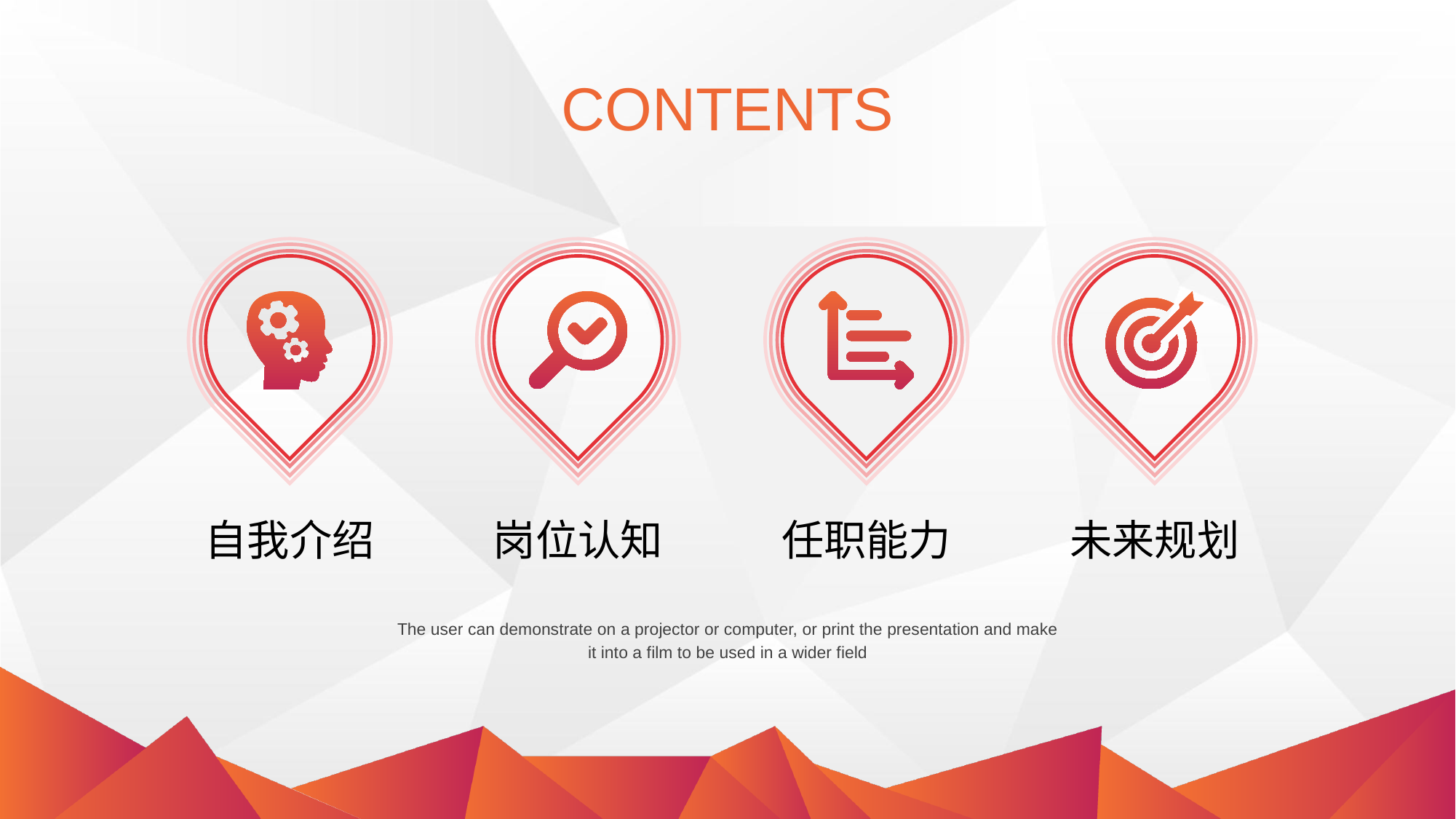

CONTENTS

自我介绍
岗位认知
任职能力
未来规划
The user can demonstrate on a projector or computer, or print the presentation and make it into a film to be used in a wider field